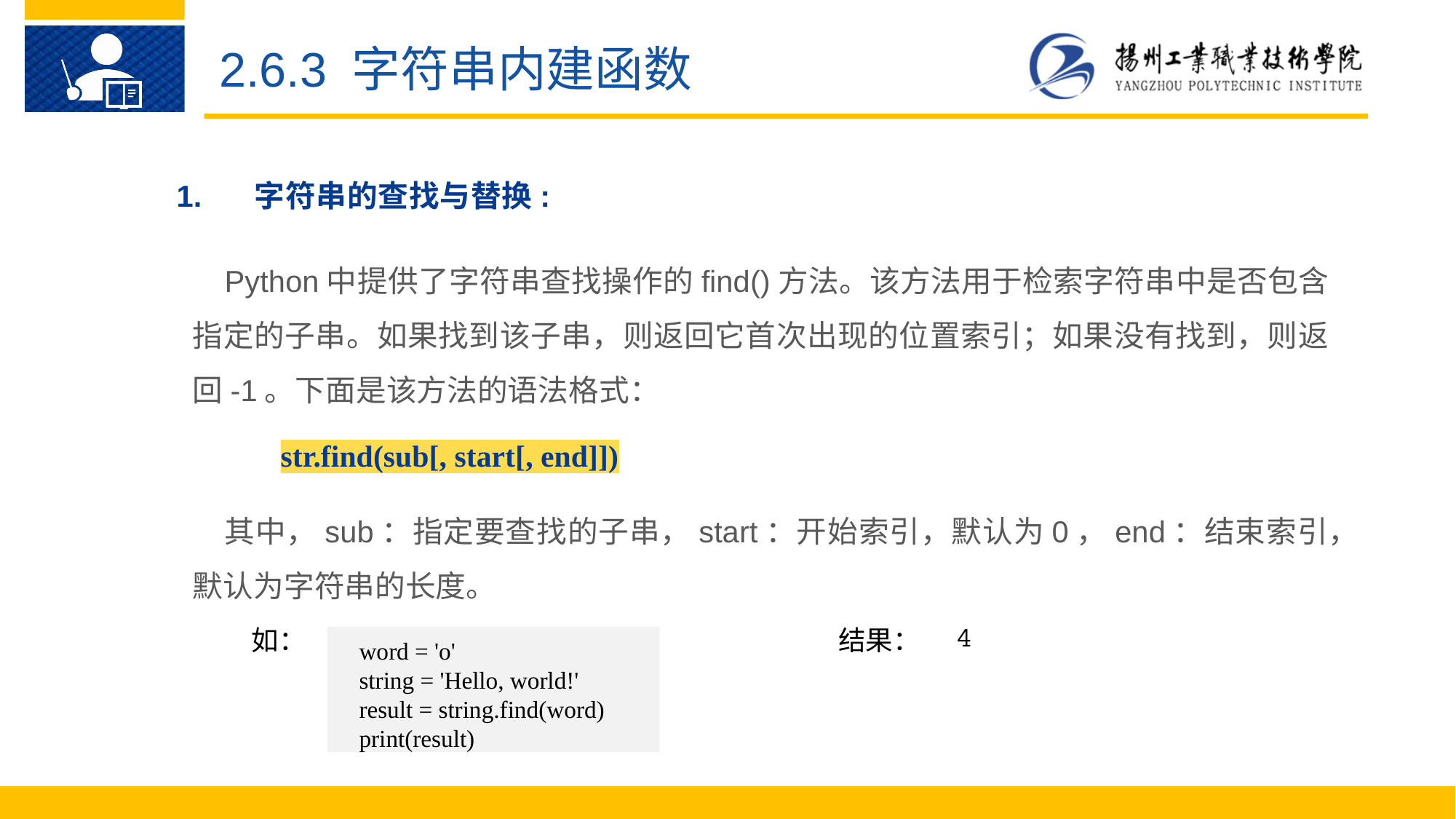

2.6.3 字符串内建函数
1.	字符串的查找与替换:
Python中提供了字符串查找操作的find()方法。该方法用于检索字符串中是否包含指定的子串。如果找到该子串，则返回它首次出现的位置索引；如果没有找到，则返回-1。下面是该方法的语法格式：
str.find(sub[, start[, end]])
其中，sub：指定要查找的子串，start：开始索引，默认为0，end：结束索引，默认为字符串的长度。
如：
结果：
word = 'o'
string = 'Hello, world!'
result = string.find(word)
print(result)
4